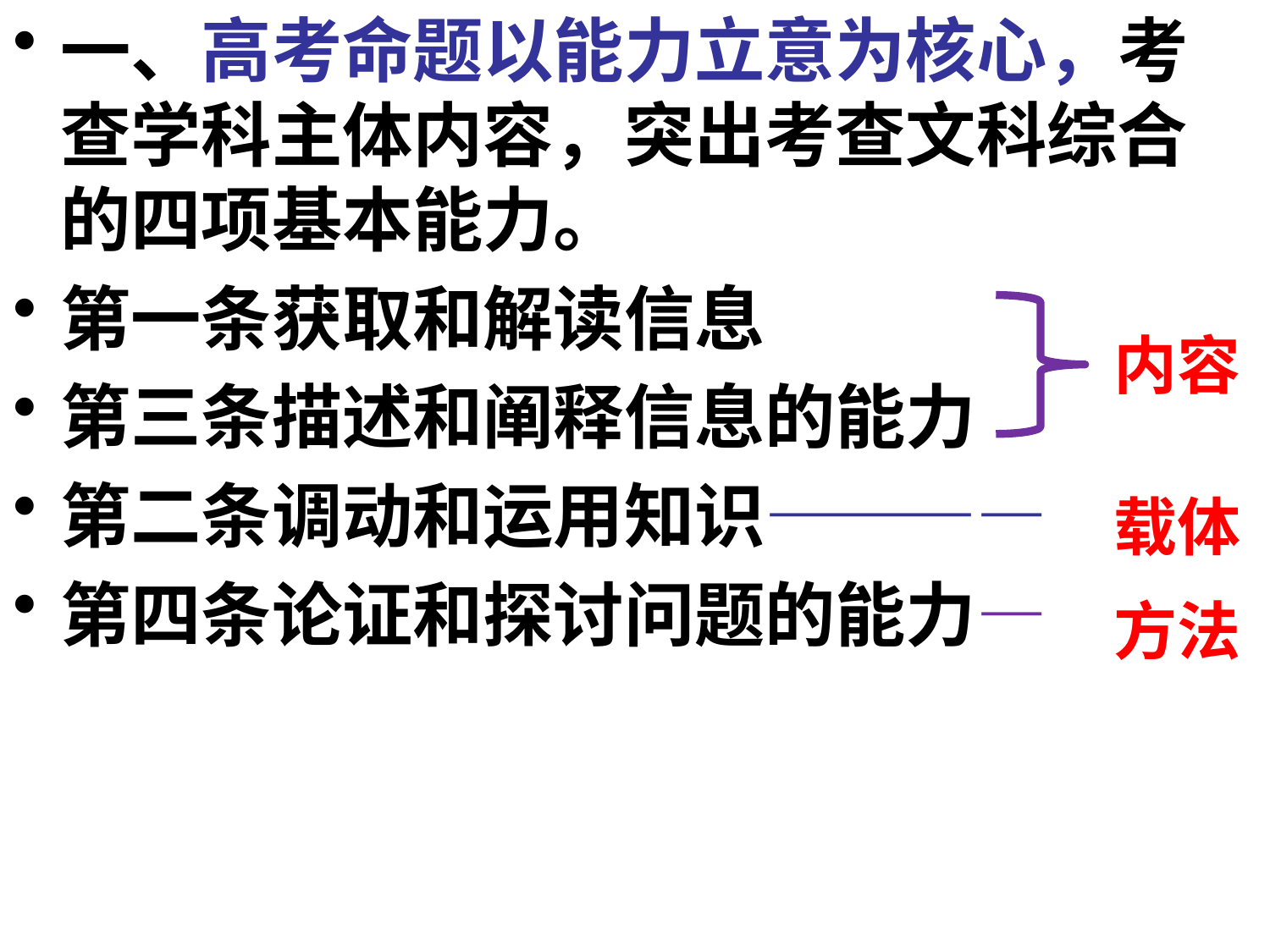

一、高考命题以能力立意为核心，考查学科主体内容，突出考查文科综合的四项基本能力。
第一条获取和解读信息
第三条描述和阐释信息的能力
第二条调动和运用知识————
第四条论证和探讨问题的能力—

内容
载体
方法